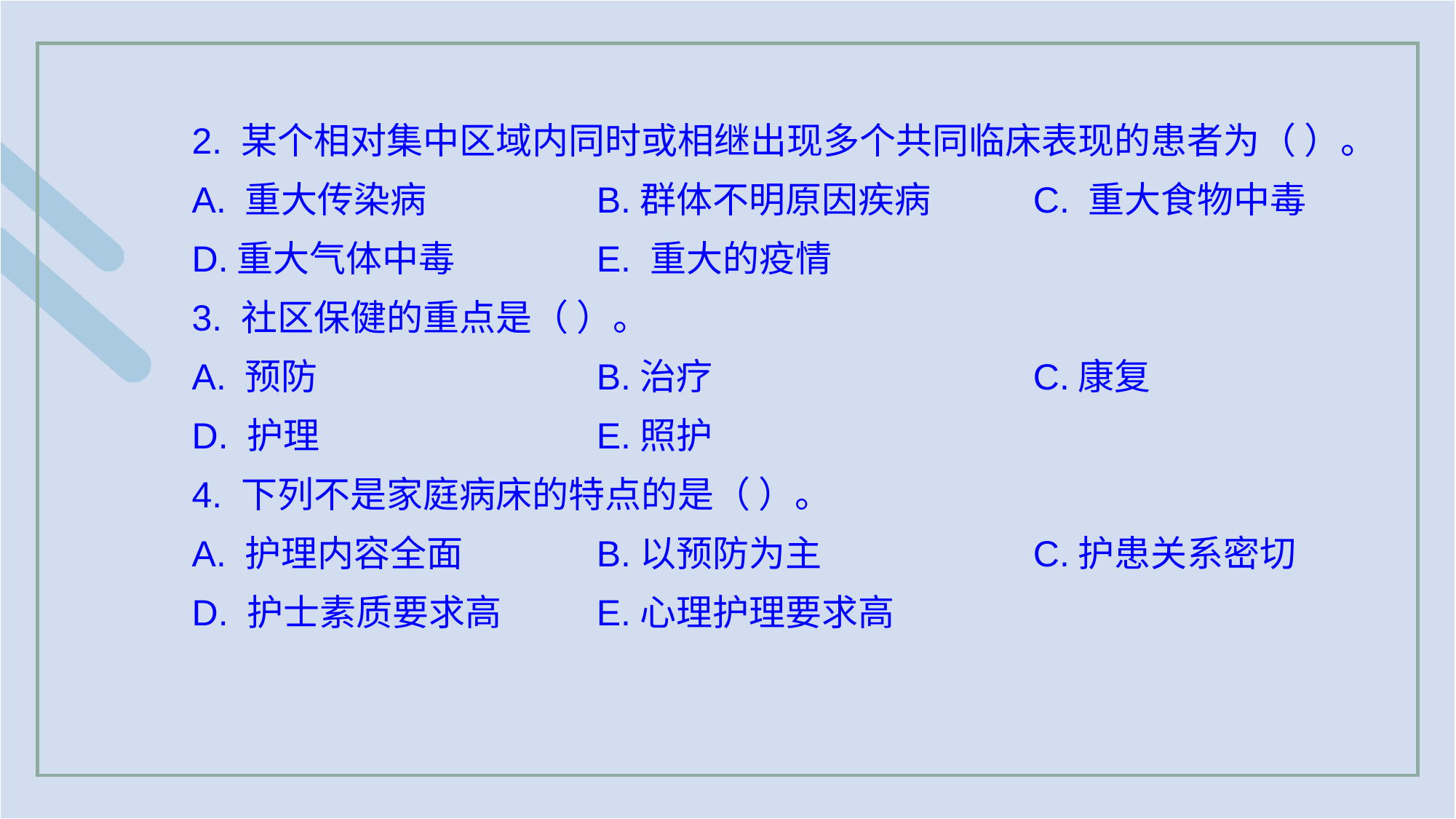

2. 某个相对集中区域内同时或相继出现多个共同临床表现的患者为（ ）。
A. 重大传染病 		B.群体不明原因疾病	C. 重大食物中毒
D.重大气体中毒		E. 重大的疫情
3. 社区保健的重点是（ ）。
A. 预防			B.治疗 			C.康复
D. 护理 			E.照护
4. 下列不是家庭病床的特点的是（ ）。
A. 护理内容全面 		B.以预防为主 		C.护患关系密切
D. 护士素质要求高 	E.心理护理要求高